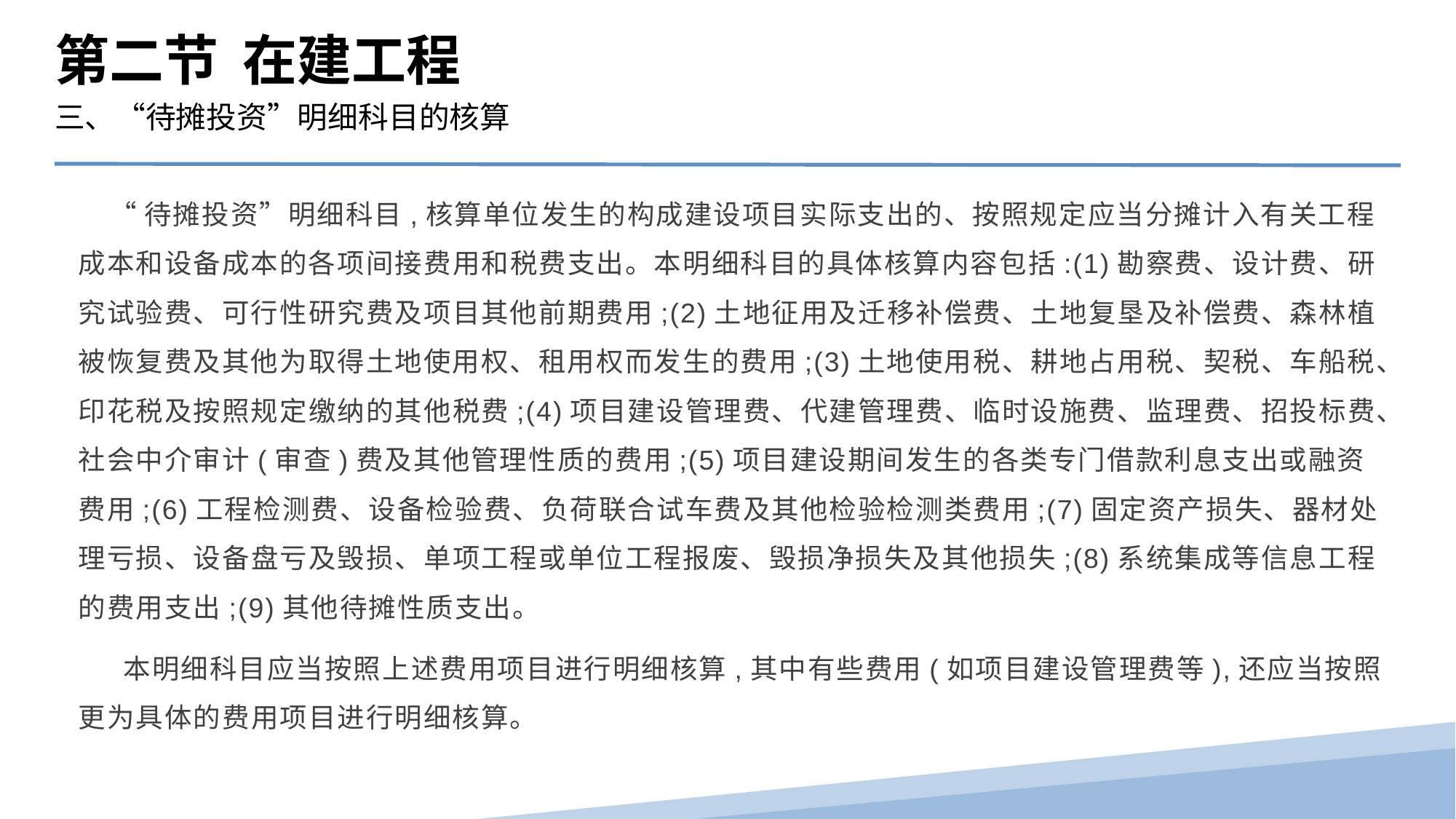

第二节  在建工程
三、“待摊投资”明细科目的核算
    “待摊投资”明细科目,核算单位发生的构成建设项目实际支出的、按照规定应当分摊计入有关工程成本和设备成本的各项间接费用和税费支出。本明细科目的具体核算内容包括:(1)勘察费、设计费、研究试验费、可行性研究费及项目其他前期费用;(2)土地征用及迁移补偿费、土地复垦及补偿费、森林植被恢复费及其他为取得土地使用权、租用权而发生的费用;(3)土地使用税、耕地占用税、契税、车船税、印花税及按照规定缴纳的其他税费;(4)项目建设管理费、代建管理费、临时设施费、监理费、招投标费、社会中介审计(审查)费及其他管理性质的费用;(5)项目建设期间发生的各类专门借款利息支出或融资费用;(6)工程检测费、设备检验费、负荷联合试车费及其他检验检测类费用;(7)固定资产损失、器材处理亏损、设备盘亏及毁损、单项工程或单位工程报废、毁损净损失及其他损失;(8)系统集成等信息工程的费用支出;(9)其他待摊性质支出。
     本明细科目应当按照上述费用项目进行明细核算,其中有些费用(如项目建设管理费等),还应当按照更为具体的费用项目进行明细核算。